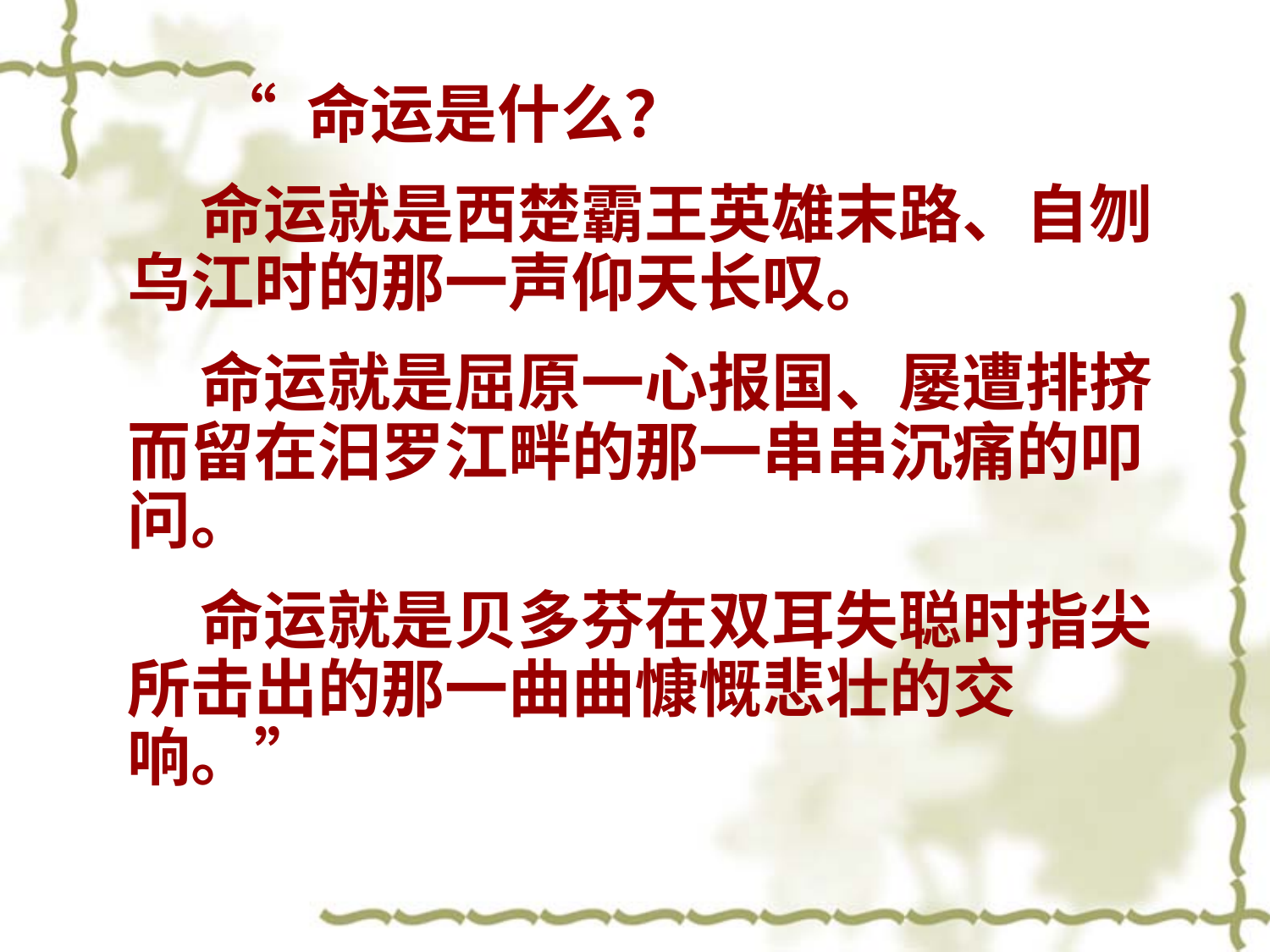

“ 命运是什么？
    命运就是西楚霸王英雄末路、自刎乌江时的那一声仰天长叹。
    命运就是屈原一心报国、屡遭排挤而留在汨罗江畔的那一串串沉痛的叩问。
    命运就是贝多芬在双耳失聪时指尖所击出的那一曲曲慷慨悲壮的交响。”

52